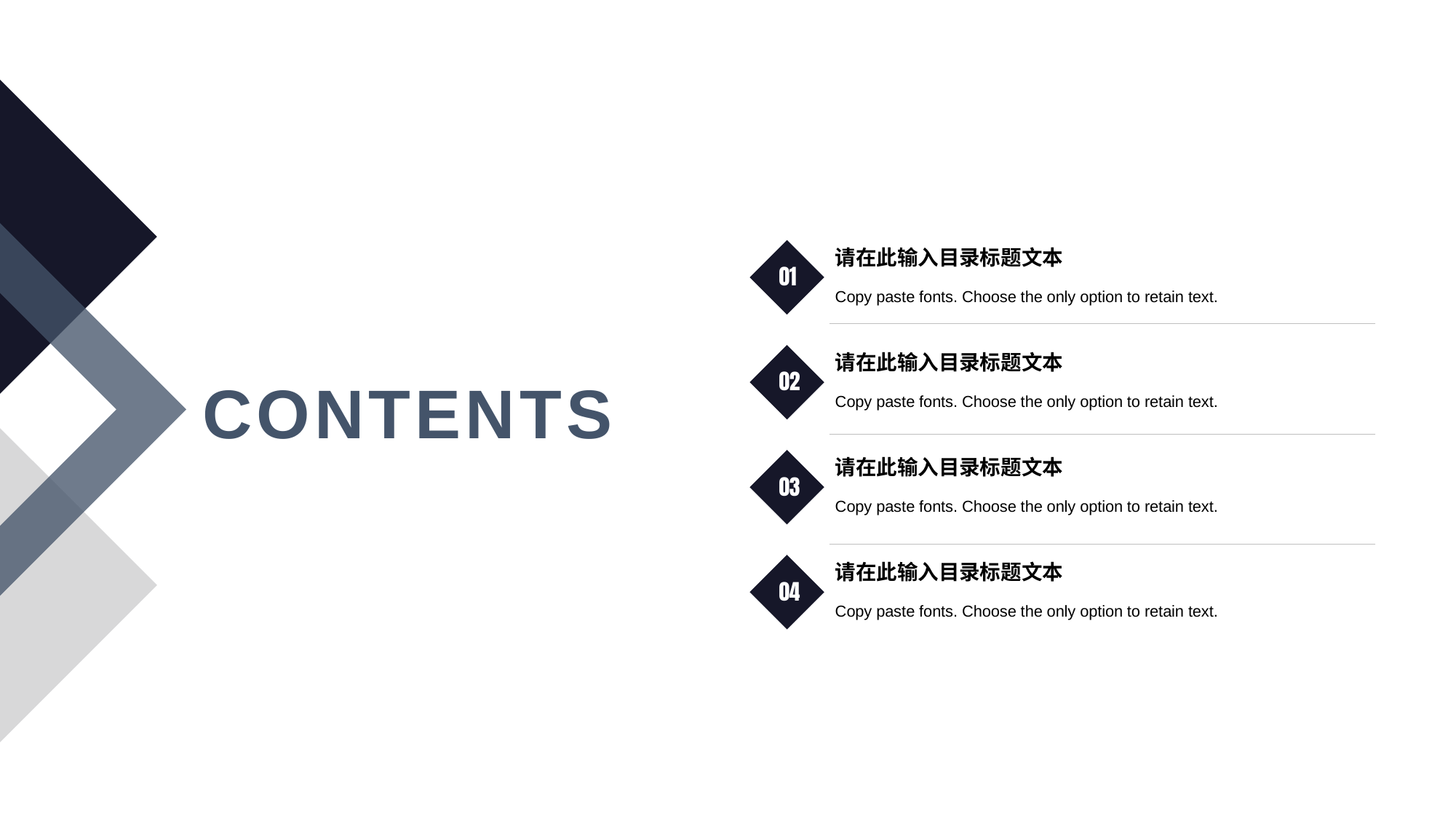

请在此输入目录标题文本
01
Copy paste fonts. Choose the only option to retain text.
请在此输入目录标题文本
02
CONTENTS
Copy paste fonts. Choose the only option to retain text.
请在此输入目录标题文本
03
Copy paste fonts. Choose the only option to retain text.
请在此输入目录标题文本
04
Copy paste fonts. Choose the only option to retain text.